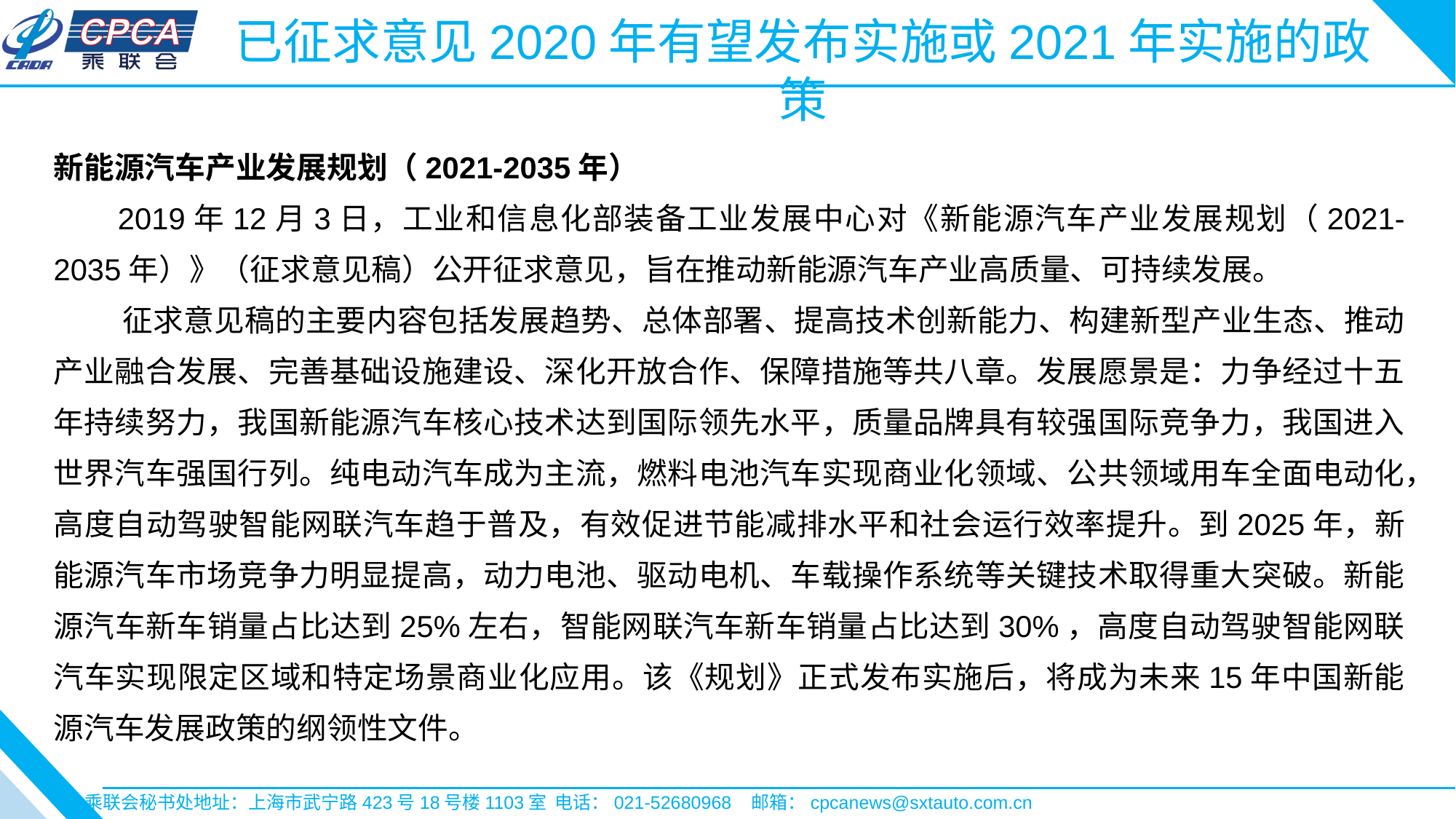

已征求意见2020年有望发布实施或2021年实施的政策
新能源汽车产业发展规划（2021-2035年）
 2019年12月3日，工业和信息化部装备工业发展中心对《新能源汽车产业发展规划（2021-2035年）》（征求意见稿）公开征求意见，旨在推动新能源汽车产业高质量、可持续发展。
 征求意见稿的主要内容包括发展趋势、总体部署、提高技术创新能力、构建新型产业生态、推动产业融合发展、完善基础设施建设、深化开放合作、保障措施等共八章。发展愿景是：力争经过十五年持续努力，我国新能源汽车核心技术达到国际领先水平，质量品牌具有较强国际竞争力，我国进入世界汽车强国行列。纯电动汽车成为主流，燃料电池汽车实现商业化领域、公共领域用车全面电动化，高度自动驾驶智能网联汽车趋于普及，有效促进节能减排水平和社会运行效率提升。到2025年，新能源汽车市场竞争力明显提高，动力电池、驱动电机、车载操作系统等关键技术取得重大突破。新能源汽车新车销量占比达到25%左右，智能网联汽车新车销量占比达到30%，高度自动驾驶智能网联汽车实现限定区域和特定场景商业化应用。该《规划》正式发布实施后，将成为未来15年中国新能源汽车发展政策的纲领性文件。